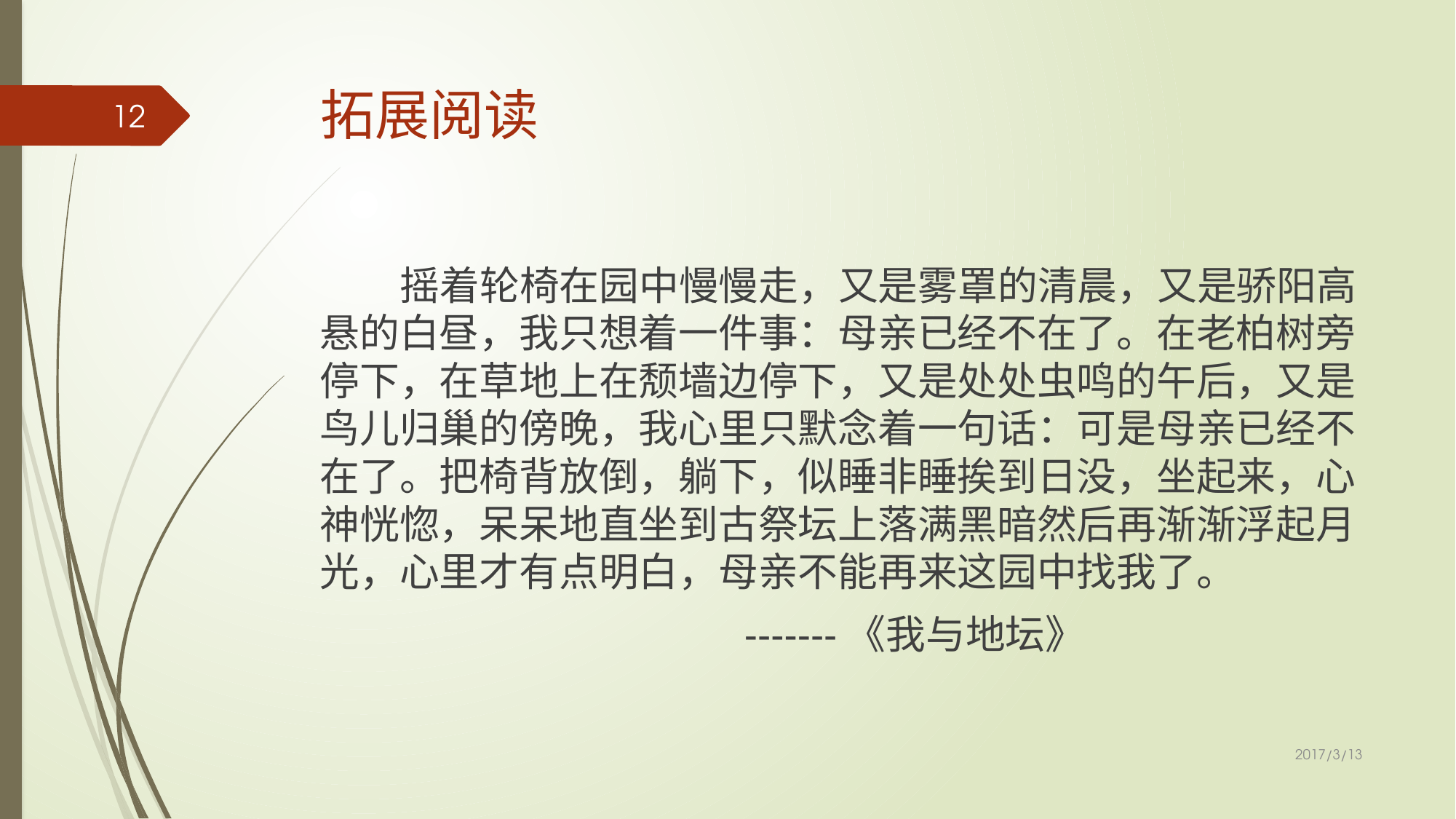

# 拓展阅读
12
        摇着轮椅在园中慢慢走，又是雾罩的清晨，又是骄阳高悬的白昼，我只想着一件事：母亲已经不在了。在老柏树旁停下，在草地上在颓墙边停下，又是处处虫鸣的午后，又是鸟儿归巢的傍晚，我心里只默念着一句话：可是母亲已经不在了。把椅背放倒，躺下，似睡非睡挨到日没，坐起来，心神恍惚，呆呆地直坐到古祭坛上落满黑暗然后再渐渐浮起月光，心里才有点明白，母亲不能再来这园中找我了。
	                             -------《我与地坛》
2017/3/13